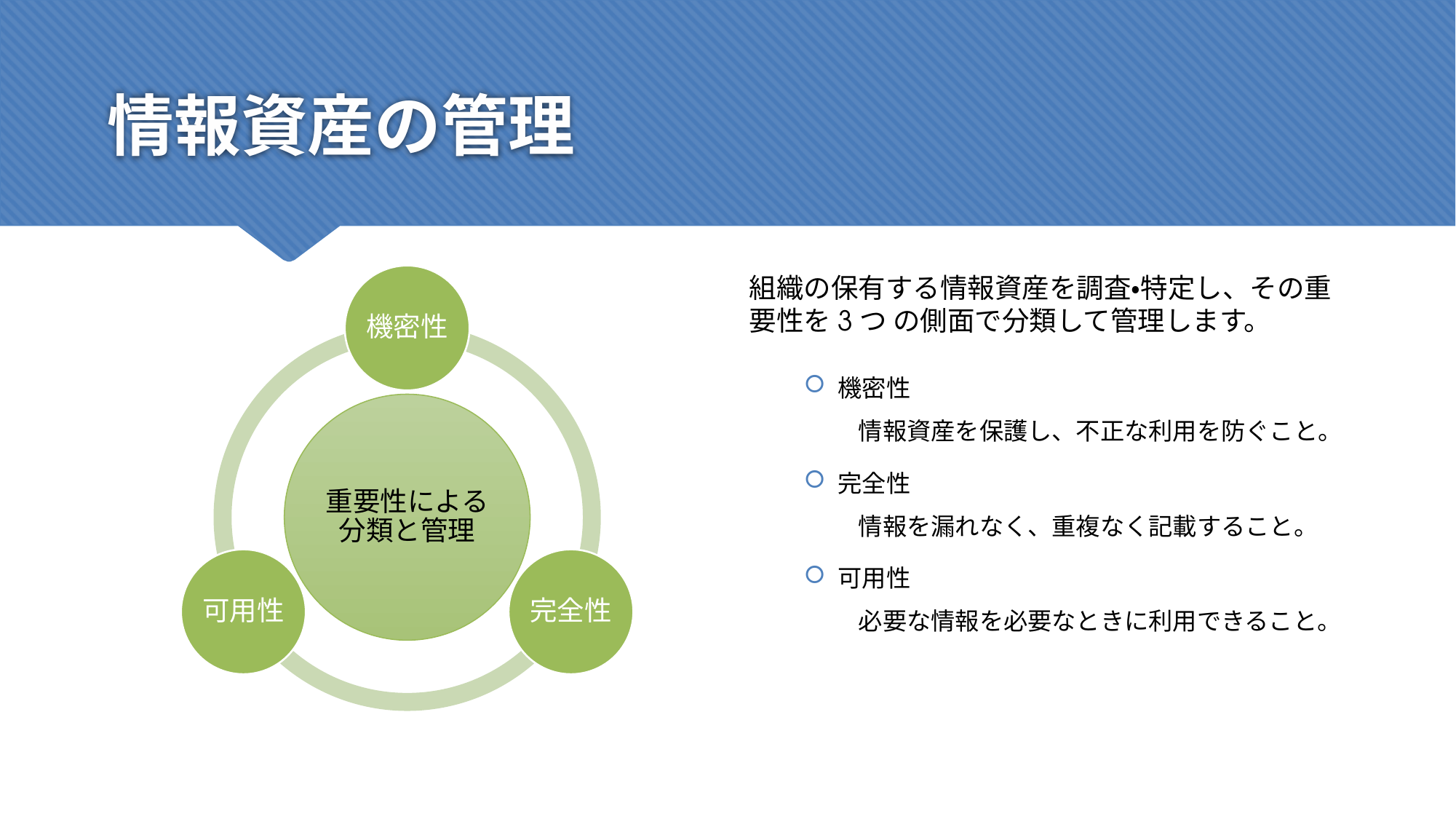

# 情報資産の管理
組織の保有する情報資産を調査・特定し、その重要性を3つ の側面で分類して管理します。
機密性
情報資産を保護し、不正な利用を防ぐこと。
完全性
情報を漏れなく、重複なく記載すること。
可用性
必要な情報を必要なときに利用できること。
重要性による
分類と管理
機密性
完全性
可用性